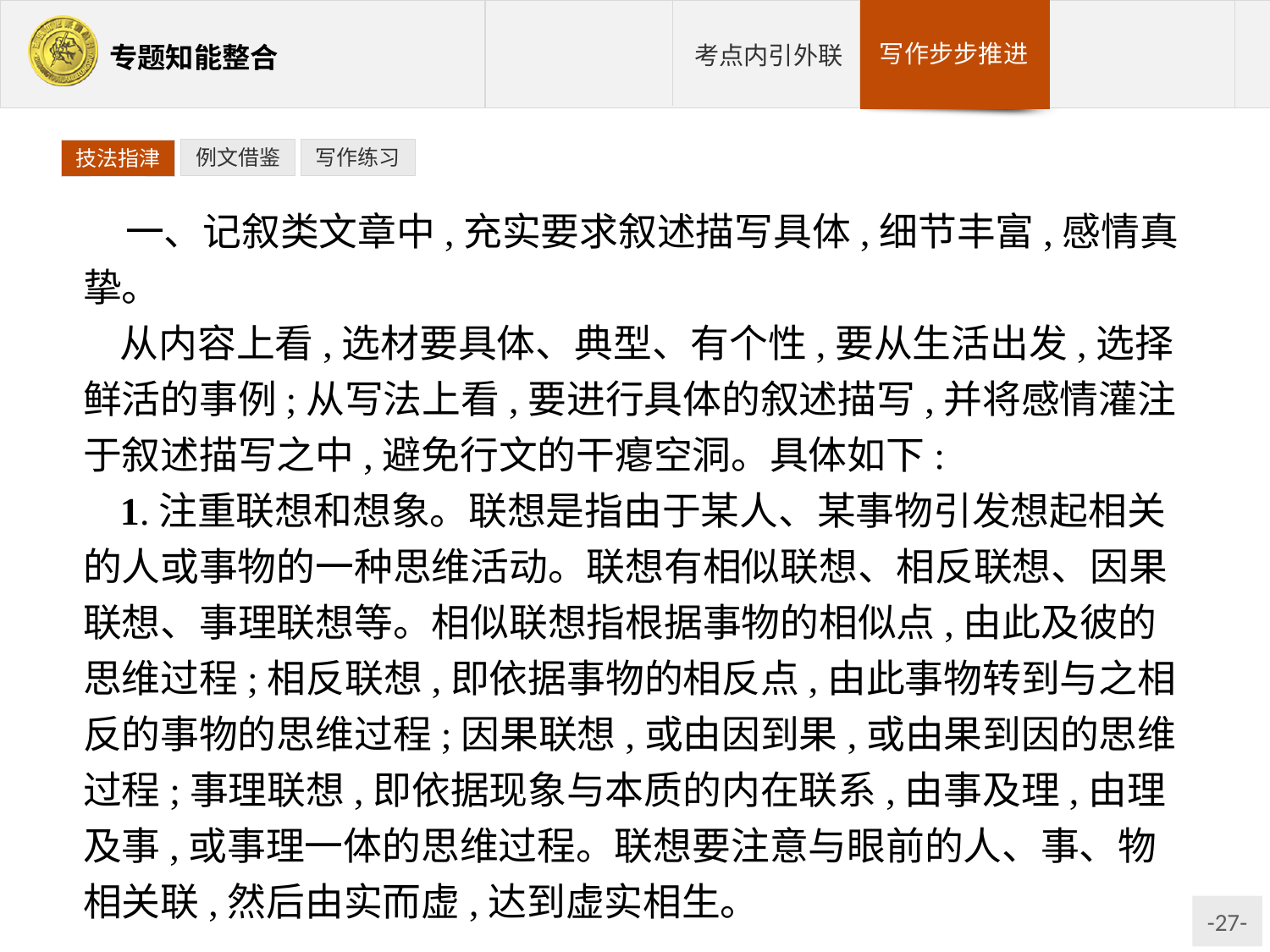

例文借鉴
写作练习
技法指津
一、记叙类文章中,充实要求叙述描写具体,细节丰富,感情真挚。
从内容上看,选材要具体、典型、有个性,要从生活出发,选择鲜活的事例;从写法上看,要进行具体的叙述描写,并将感情灌注于叙述描写之中,避免行文的干瘪空洞。具体如下:
1.注重联想和想象。联想是指由于某人、某事物引发想起相关的人或事物的一种思维活动。联想有相似联想、相反联想、因果联想、事理联想等。相似联想指根据事物的相似点,由此及彼的思维过程;相反联想,即依据事物的相反点,由此事物转到与之相反的事物的思维过程;因果联想,或由因到果,或由果到因的思维过程;事理联想,即依据现象与本质的内在联系,由事及理,由理及事,或事理一体的思维过程。联想要注意与眼前的人、事、物相关联,然后由实而虚,达到虚实相生。